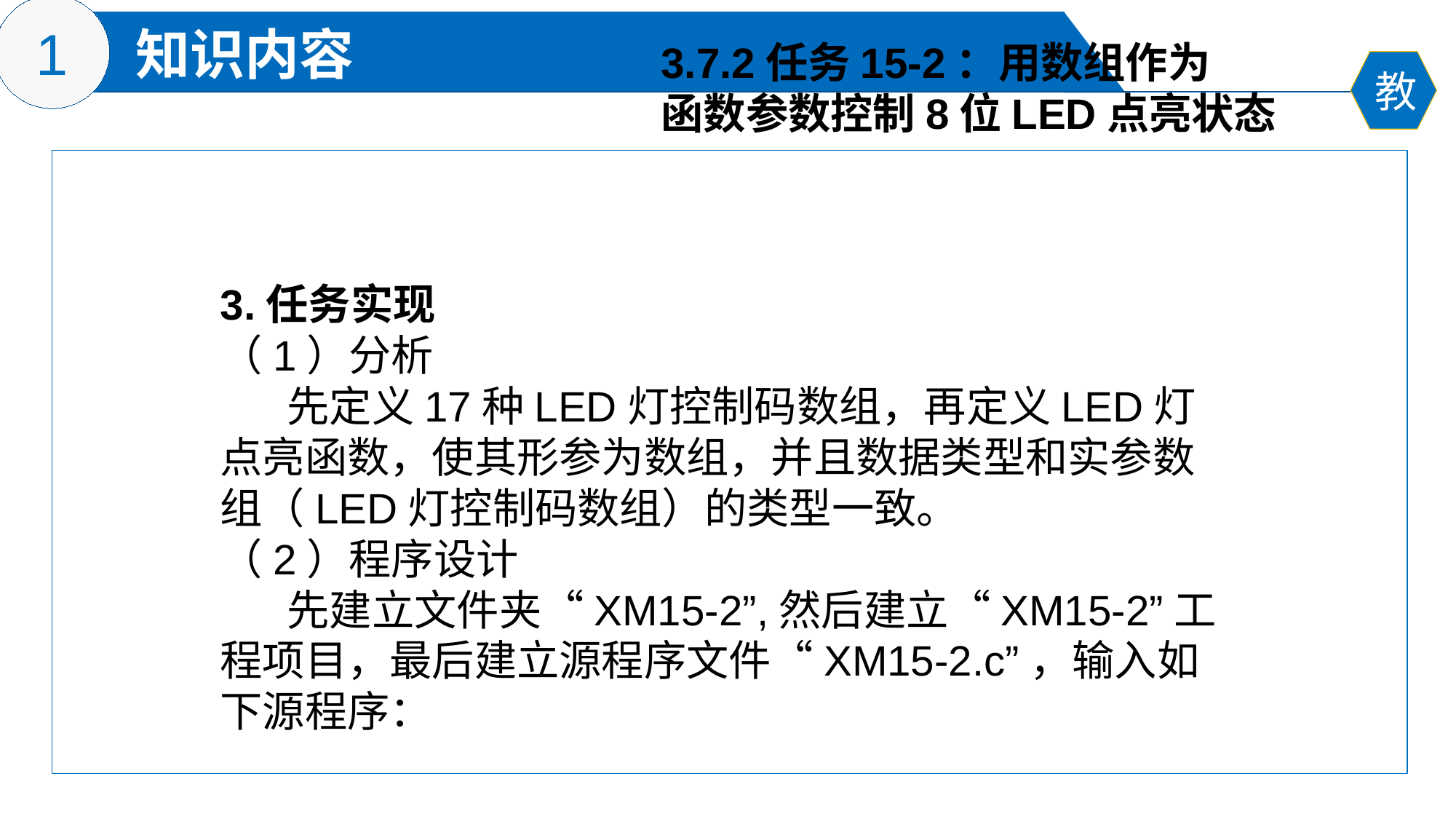

3.7.2任务15-2：用数组作为
函数参数控制8位LED点亮状态
3.任务实现
（1）分析
      先定义17种LED灯控制码数组，再定义LED灯点亮函数，使其形参为数组，并且数据类型和实参数组（LED灯控制码数组）的类型一致。
（2）程序设计
      先建立文件夹“XM15-2”,然后建立“XM15-2”工程项目，最后建立源程序文件“XM15-2.c”，输入如下源程序：